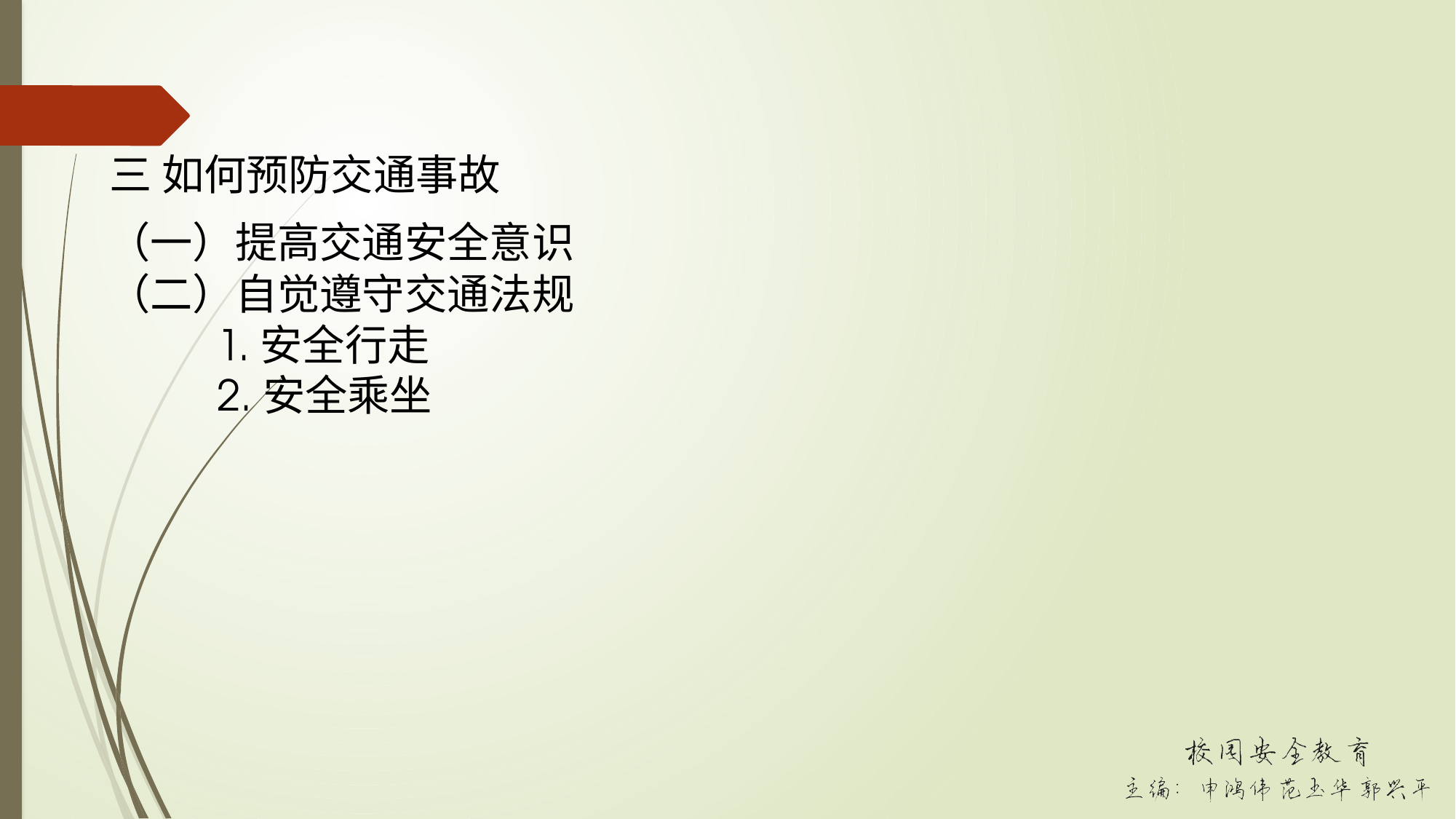

三 如何预防交通事故
（一）提高交通安全意识
（二）自觉遵守交通法规
	1.安全行走
	2.安全乘坐